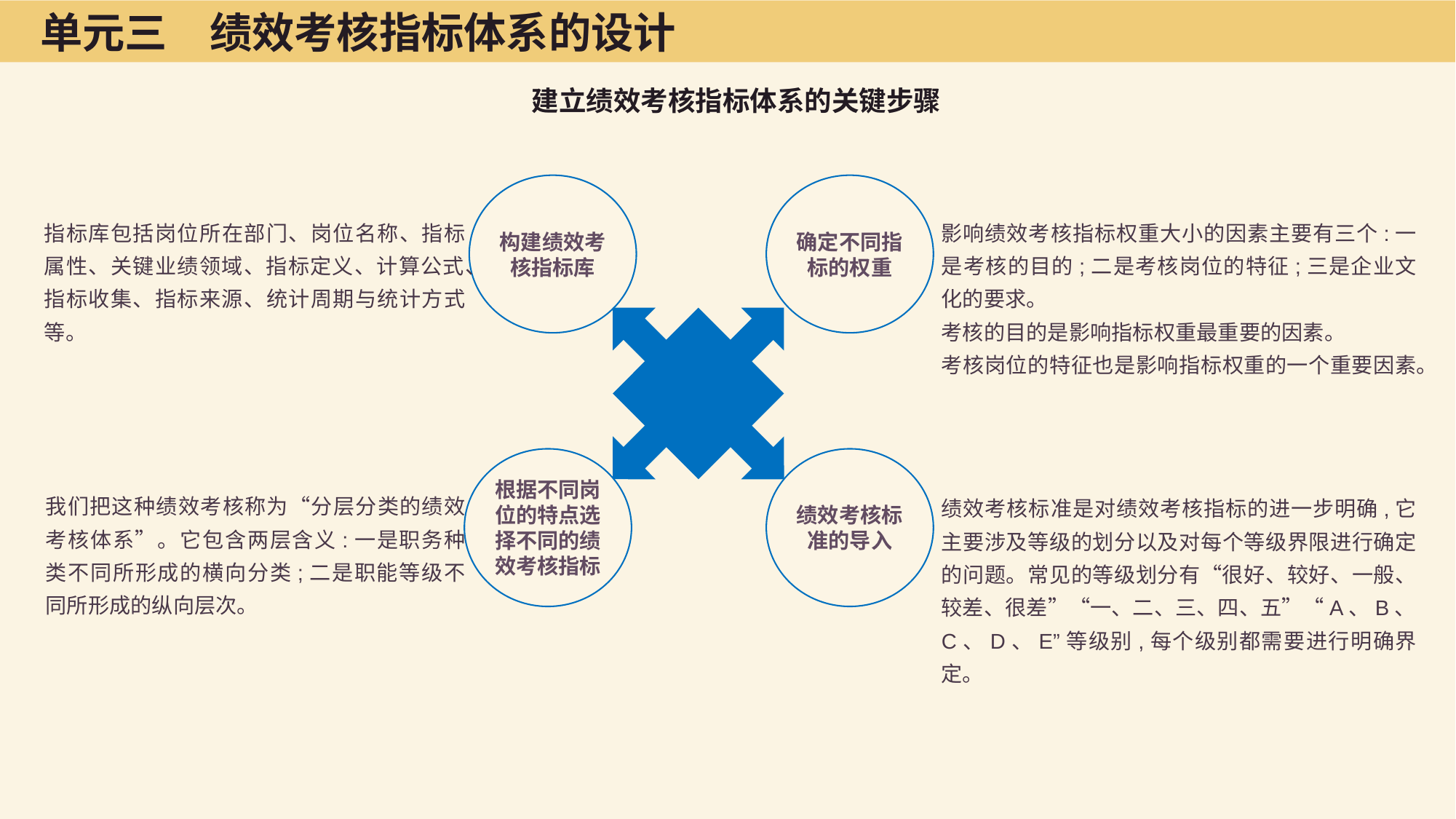

单元三　绩效考核指标体系的设计
建立绩效考核指标体系的关键步骤
构建绩效考核指标库
确定不同指标的权重
指标库包括岗位所在部门、岗位名称、指标属性、关键业绩领域、指标定义、计算公式、指标收集、指标来源、统计周期与统计方式等。
影响绩效考核指标权重大小的因素主要有三个:一是考核的目的;二是考核岗位的特征;三是企业文化的要求。
考核的目的是影响指标权重最重要的因素。
考核岗位的特征也是影响指标权重的一个重要因素。

根据不同岗位的特点选择不同的绩效考核指标
绩效考核标准的导入
我们把这种绩效考核称为“分层分类的绩效考核体系”。它包含两层含义:一是职务种类不同所形成的横向分类;二是职能等级不同所形成的纵向层次。
绩效考核标准是对绩效考核指标的进一步明确,它主要涉及等级的划分以及对每个等级界限进行确定的问题。常见的等级划分有“很好、较好、一般、较差、很差”“一、二、三、四、五”“A、B、C、D、E”等级别,每个级别都需要进行明确界定。